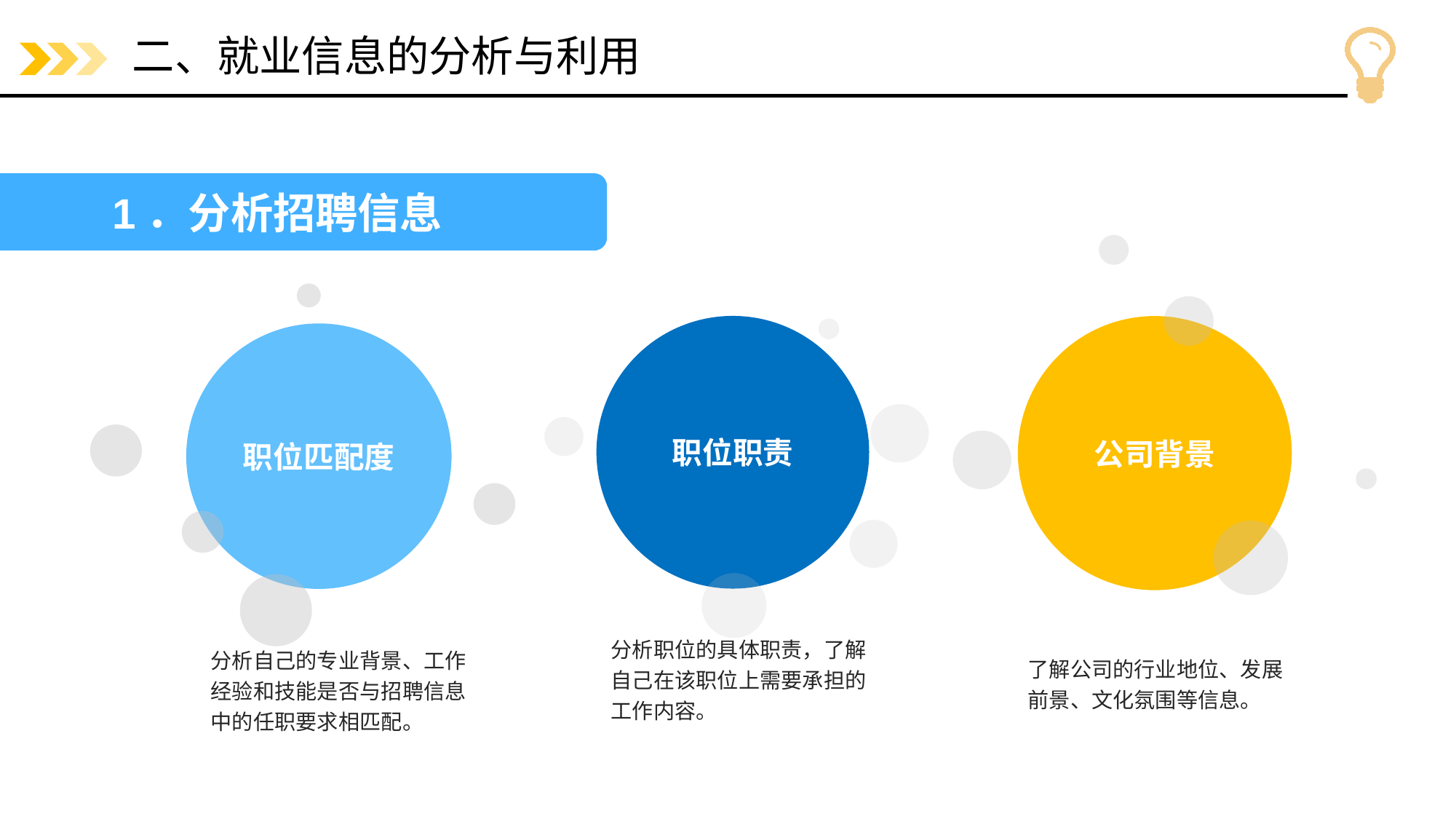

4
# 二、就业信息的分析与利用
1．分析招聘信息

公司背景

了解公司的行业地位、发展前景、文化氛围等信息。

职位匹配度

分析自己的专业背景、工作经验和技能是否与招聘信息中的任职要求相匹配。
职位职责

分析职位的具体职责，了解自己在该职位上需要承担的工作内容。